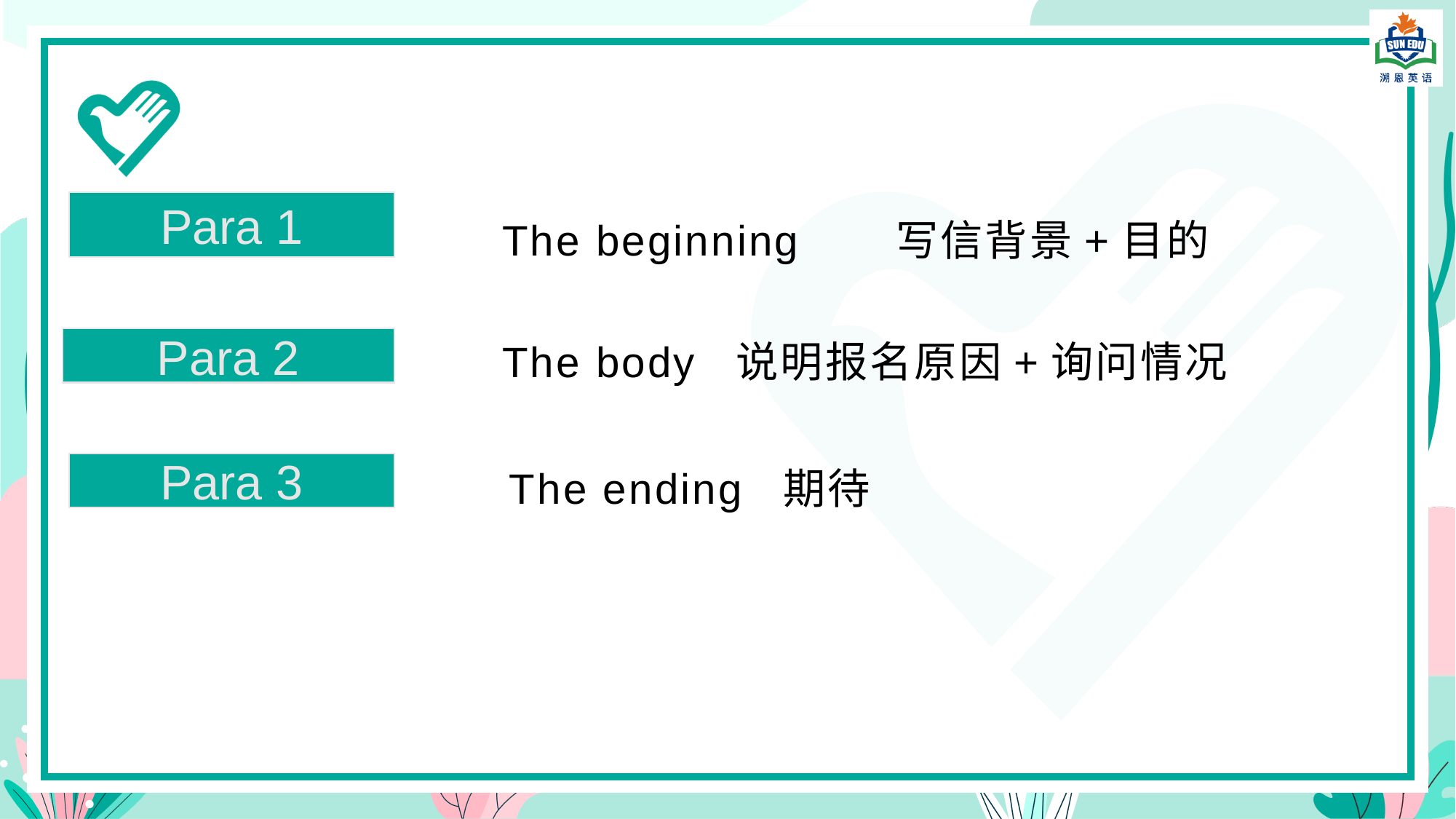

Para 1
The beginning      写信背景+目的
The body  说明报名原因+询问情况
Para 2
The ending  期待
Para 3